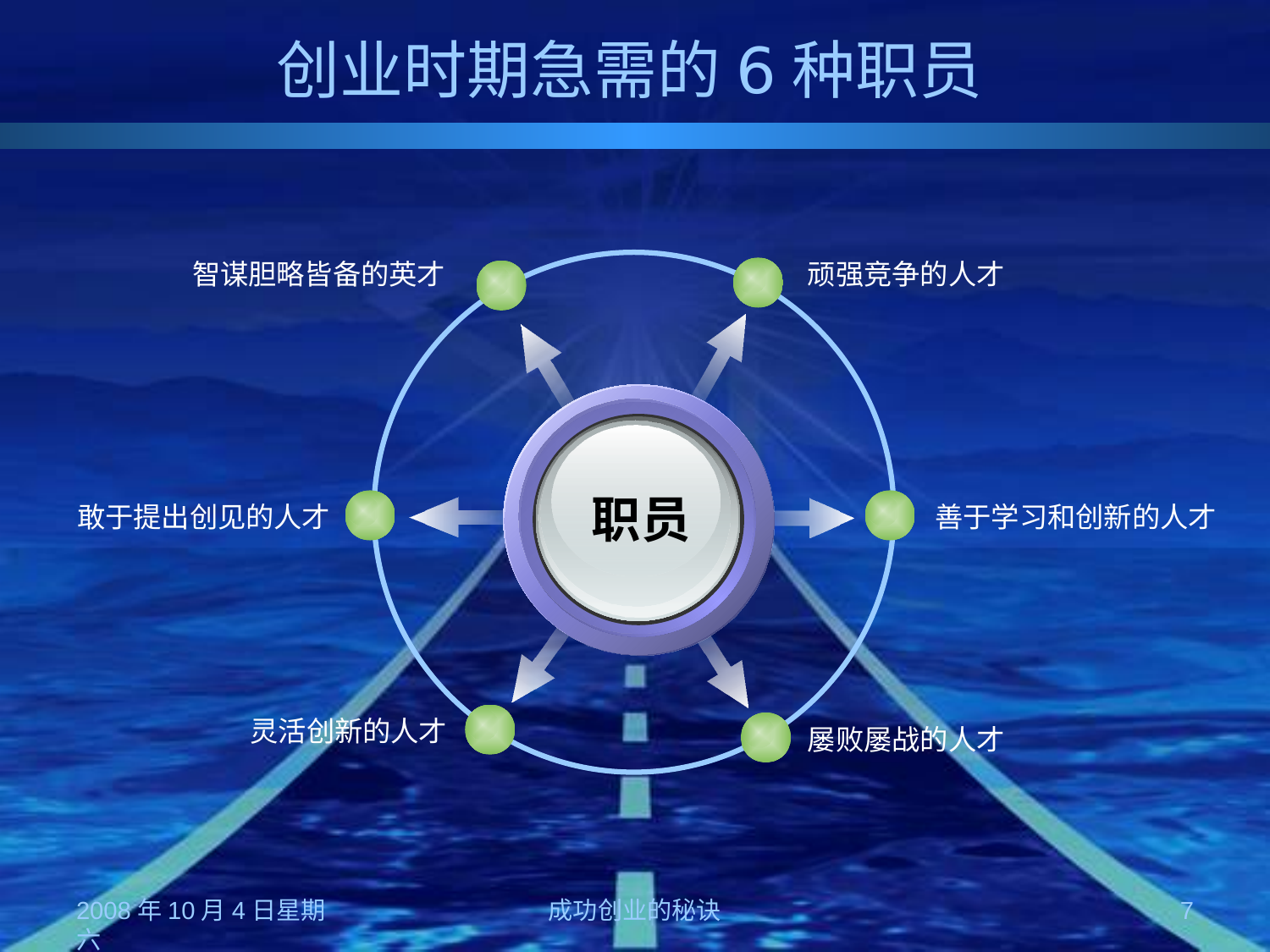

# 创业时期急需的6种职员
智谋胆略皆备的英才
顽强竞争的人才

职员

敢于提出创见的人才
善于学习和创新的人才

灵活创新的人才

屡败屡战的人才
2008年10月4日星期六
成功创业的秘诀
7